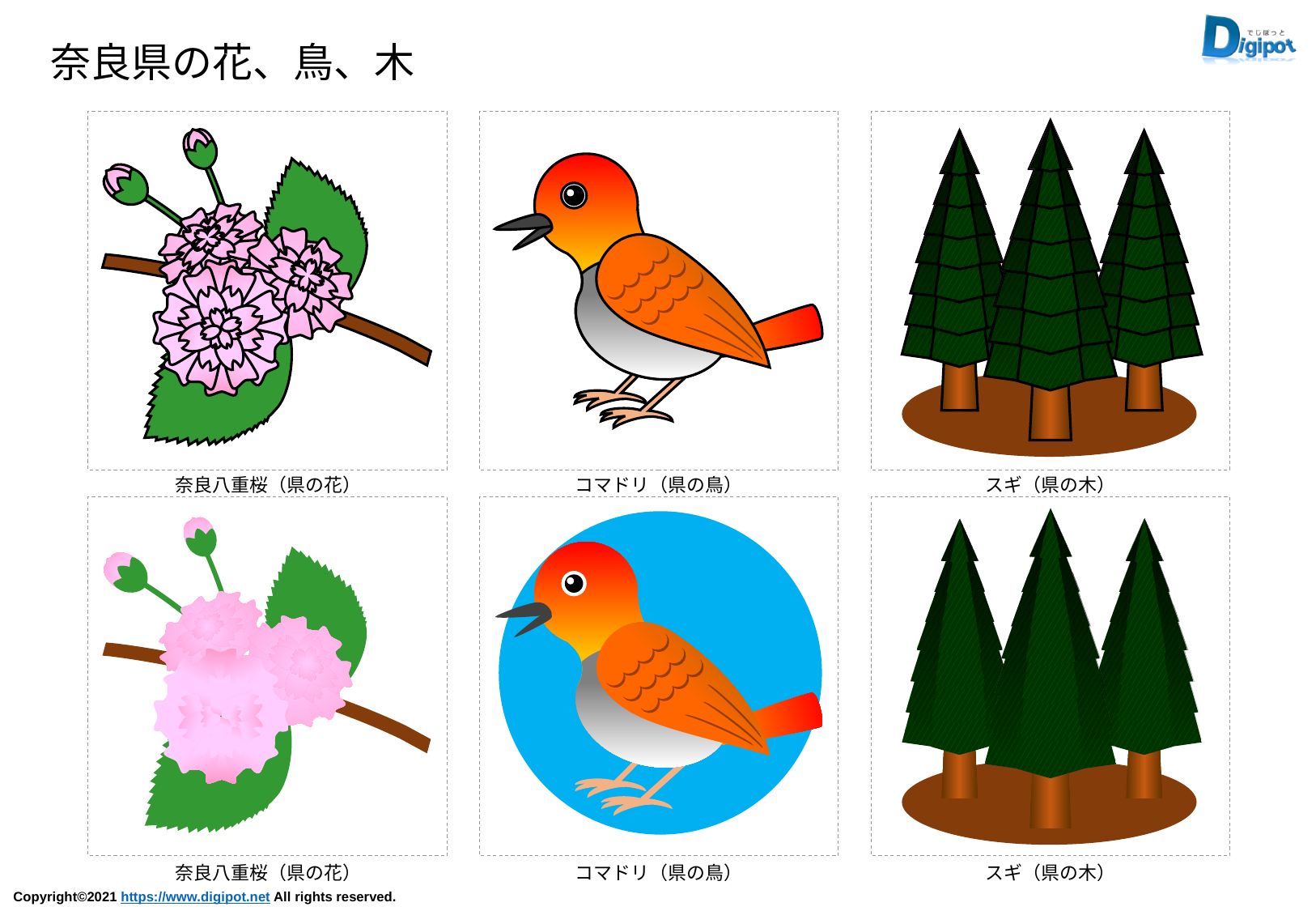

奈良県の花、鳥、木

奈良八重桜（県の花）
コマドリ（県の鳥）
スギ（県の木）

奈良八重桜（県の花）
コマドリ（県の鳥）
スギ（県の木）